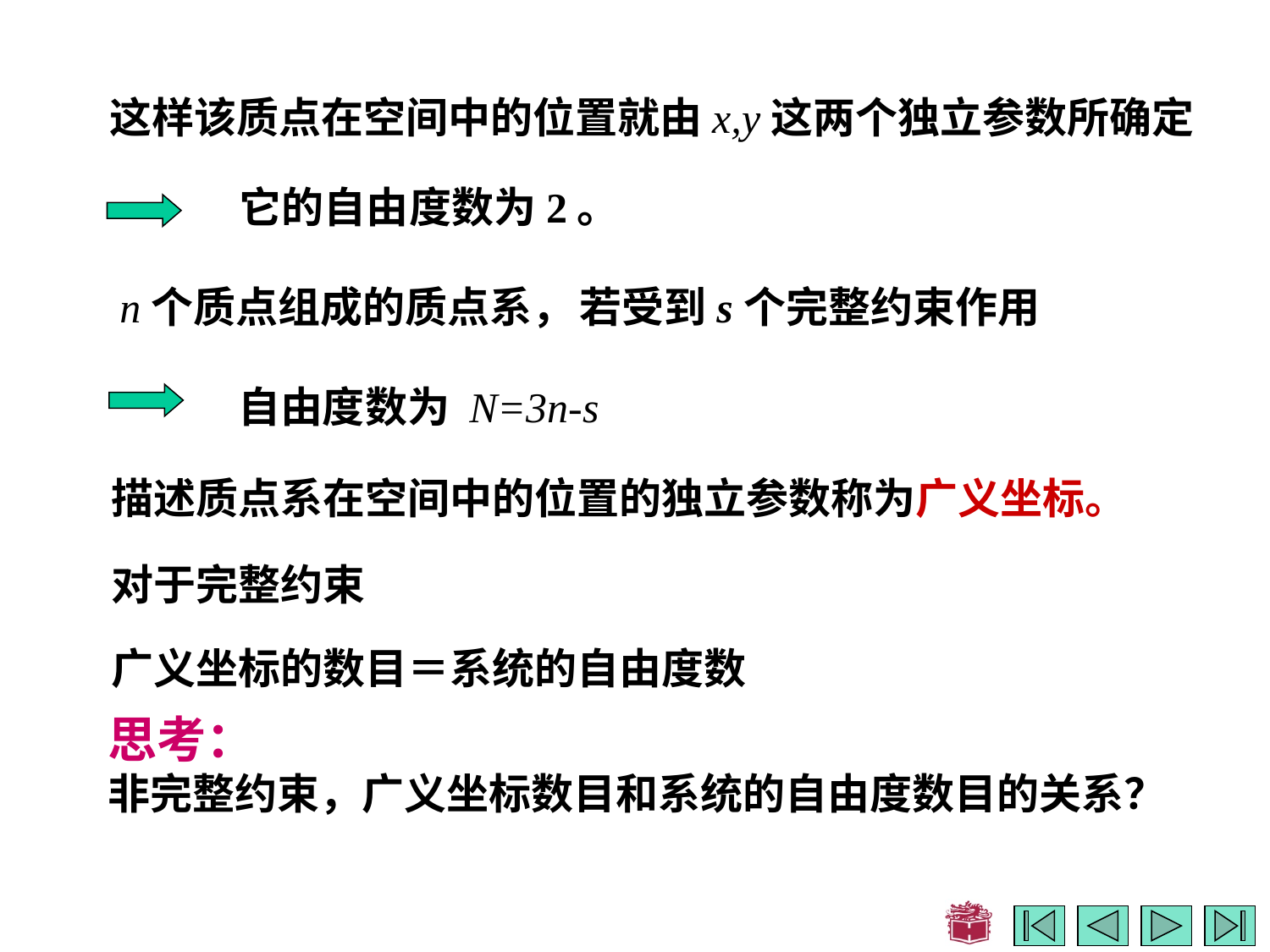

这样该质点在空间中的位置就由x,y这两个独立参数所确定
它的自由度数为2。

n个质点组成的质点系，
若受到s个完整约束作用
自由度数为 N=3n-s

描述质点系在空间中的位置的独立参数称为广义坐标。
对于完整约束
广义坐标的数目＝系统的自由度数
思考：
非完整约束，广义坐标数目和系统的自由度数目的关系？